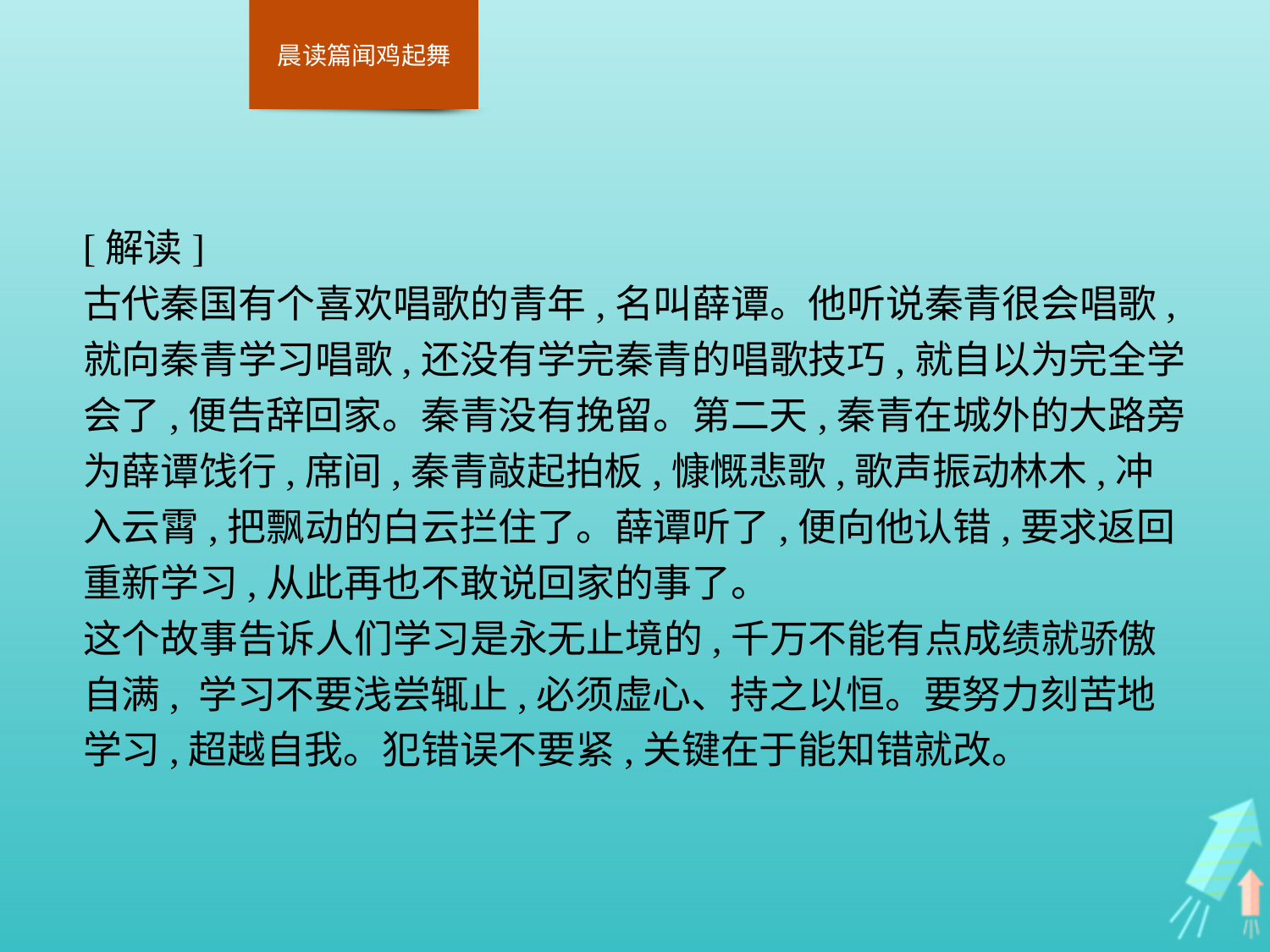

[解读]
古代秦国有个喜欢唱歌的青年,名叫薛谭。他听说秦青很会唱歌,就向秦青学习唱歌,还没有学完秦青的唱歌技巧,就自以为完全学会了,便告辞回家。秦青没有挽留。第二天,秦青在城外的大路旁为薛谭饯行,席间,秦青敲起拍板,慷慨悲歌,歌声振动林木,冲入云霄,把飘动的白云拦住了。薛谭听了,便向他认错,要求返回重新学习,从此再也不敢说回家的事了。
这个故事告诉人们学习是永无止境的,千万不能有点成绩就骄傲自满, 学习不要浅尝辄止,必须虚心、持之以恒。要努力刻苦地学习,超越自我。犯错误不要紧,关键在于能知错就改。